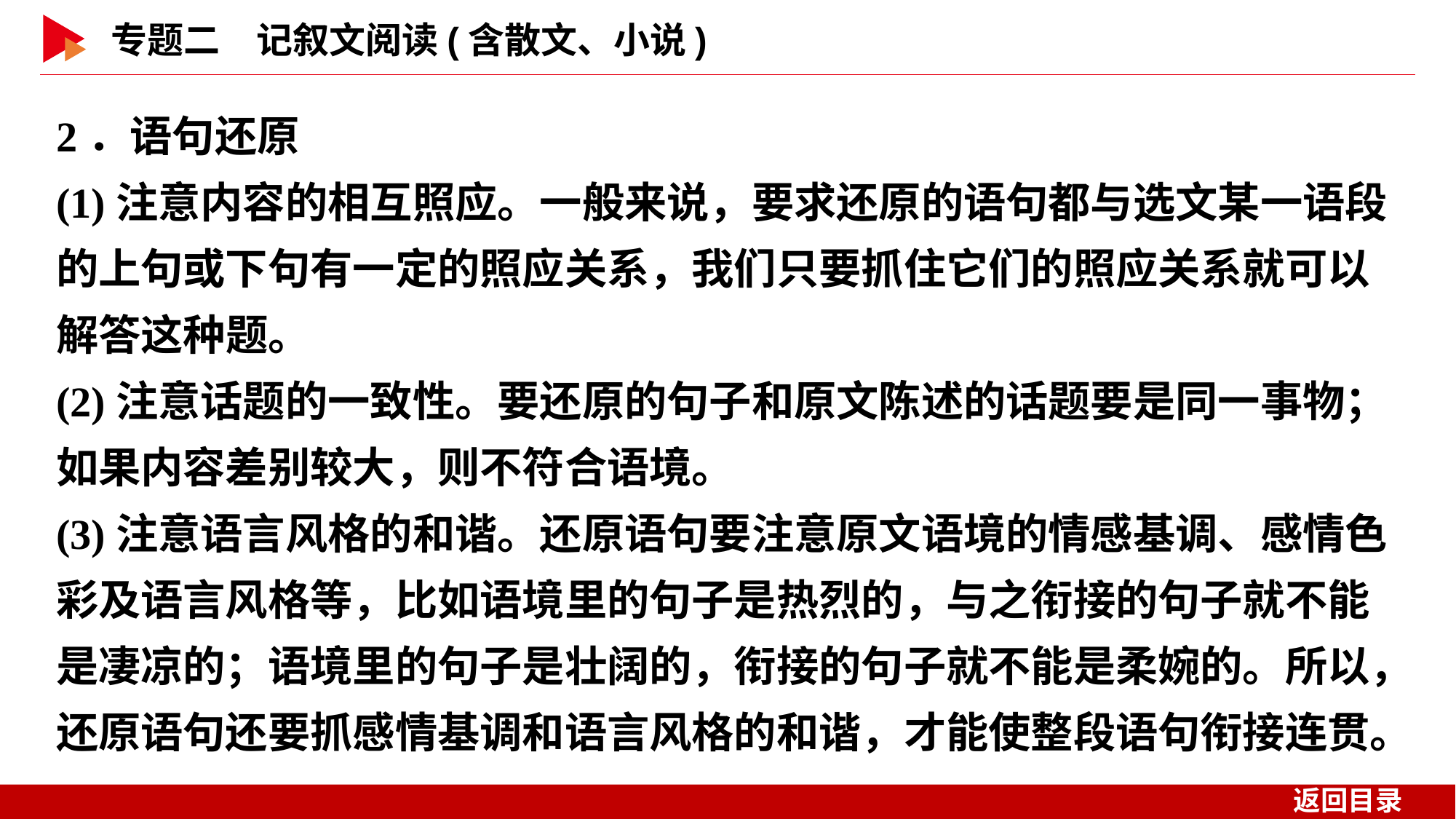

2．语句还原
(1)注意内容的相互照应。一般来说，要求还原的语句都与选文某一语段的上句或下句有一定的照应关系，我们只要抓住它们的照应关系就可以解答这种题。
(2)注意话题的一致性。要还原的句子和原文陈述的话题要是同一事物；如果内容差别较大，则不符合语境。
(3)注意语言风格的和谐。还原语句要注意原文语境的情感基调、感情色彩及语言风格等，比如语境里的句子是热烈的，与之衔接的句子就不能是凄凉的；语境里的句子是壮阔的，衔接的句子就不能是柔婉的。所以，还原语句还要抓感情基调和语言风格的和谐，才能使整段语句衔接连贯。